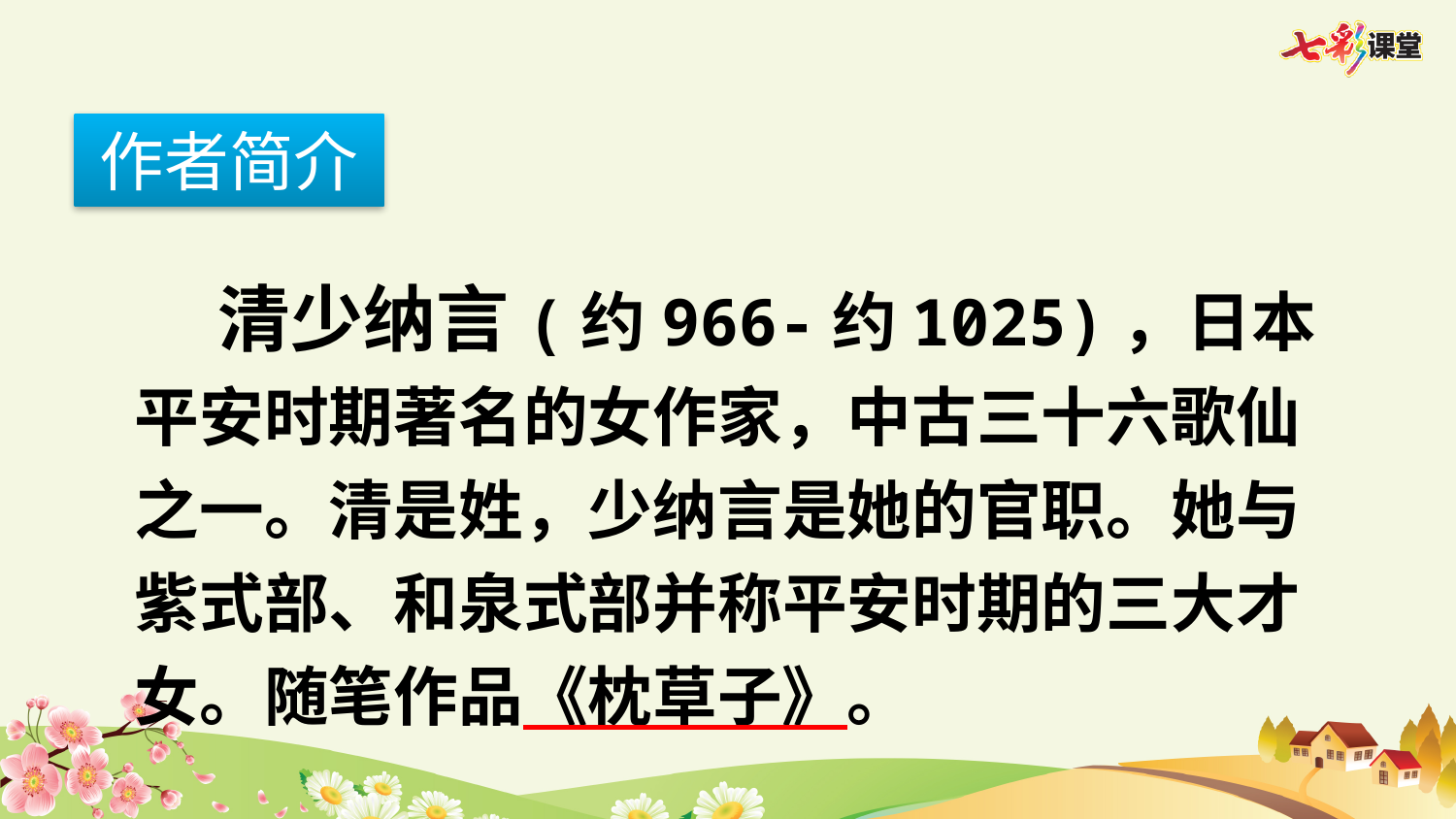

作者简介
    清少纳言(约966-约1025)，日本平安时期著名的女作家，中古三十六歌仙之一。清是姓，少纳言是她的官职。她与紫式部、和泉式部并称平安时期的三大才女。随笔作品《枕草子》。